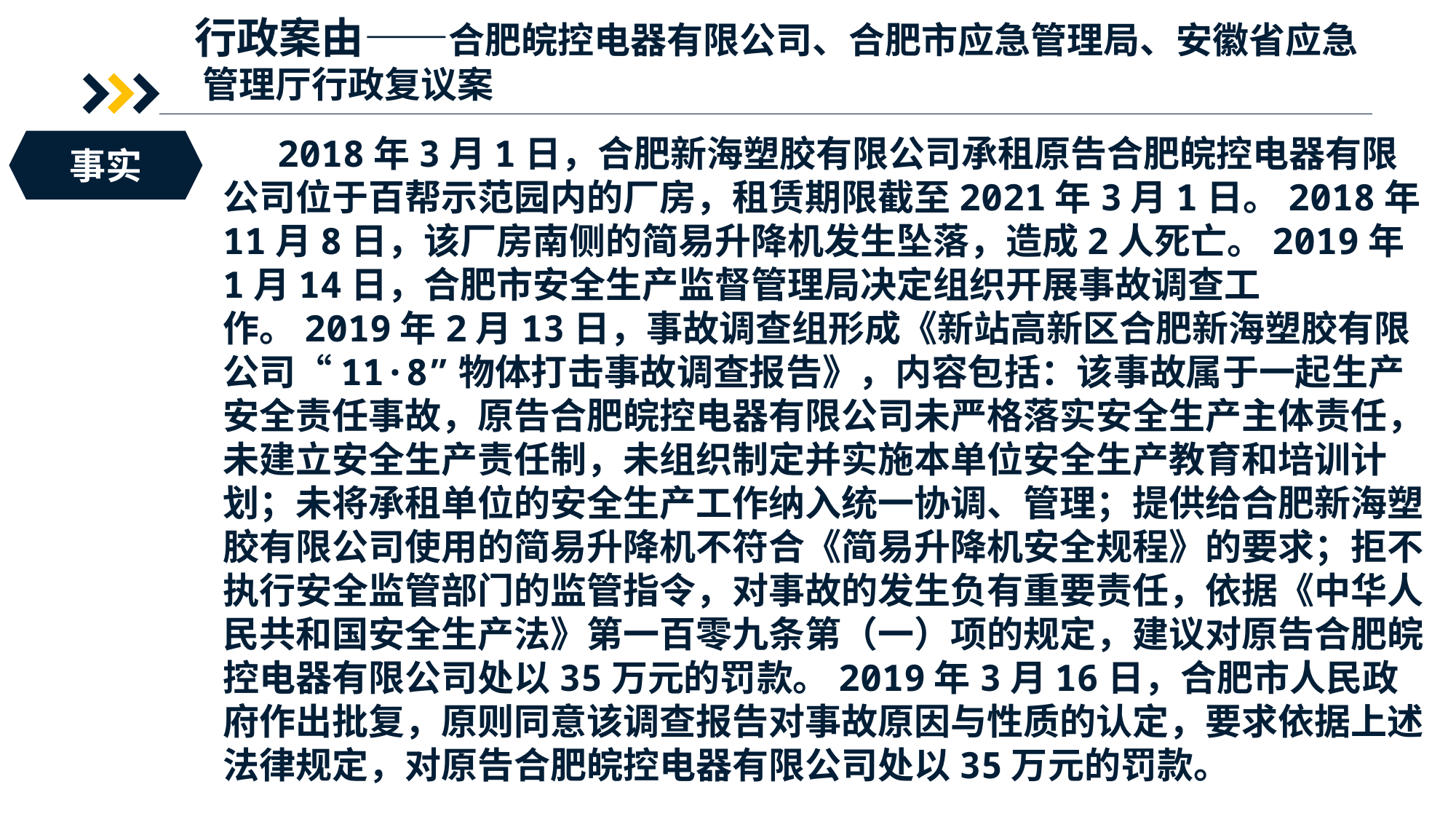

行政案由——合肥皖控电器有限公司、合肥市应急管理局、安徽省应急    管理厅行政复议案

2018年3月1日，合肥新海塑胶有限公司承租原告合肥皖控电器有限公司位于百帮示范园内的厂房，租赁期限截至2021年3月1日。2018年11月8日，该厂房南侧的简易升降机发生坠落，造成2人死亡。2019年1月14日，合肥市安全生产监督管理局决定组织开展事故调查工作。2019年2月13日，事故调查组形成《新站高新区合肥新海塑胶有限公司“11·8”物体打击事故调查报告》，内容包括：该事故属于一起生产安全责任事故，原告合肥皖控电器有限公司未严格落实安全生产主体责任，未建立安全生产责任制，未组织制定并实施本单位安全生产教育和培训计划；未将承租单位的安全生产工作纳入统一协调、管理；提供给合肥新海塑胶有限公司使用的简易升降机不符合《简易升降机安全规程》的要求；拒不执行安全监管部门的监管指令，对事故的发生负有重要责任，依据《中华人民共和国安全生产法》第一百零九条第（一）项的规定，建议对原告合肥皖控电器有限公司处以35万元的罚款。2019年3月16日，合肥市人民政府作出批复，原则同意该调查报告对事故原因与性质的认定，要求依据上述法律规定，对原告合肥皖控电器有限公司处以35万元的罚款。

事实